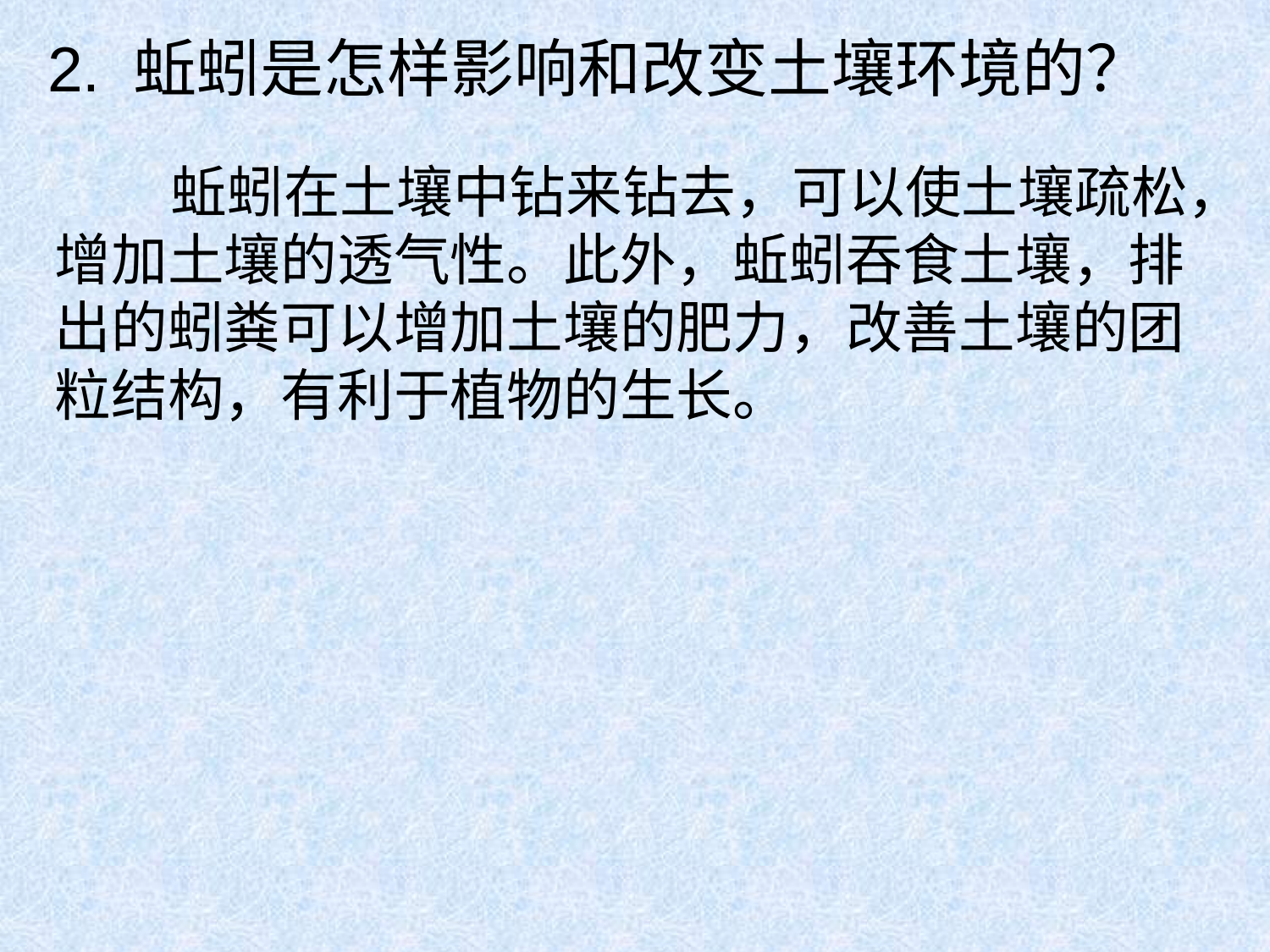

2. 蚯蚓是怎样影响和改变土壤环境的？
     蚯蚓在土壤中钻来钻去，可以使土壤疏松，增加土壤的透气性。此外，蚯蚓吞食土壤，排出的蚓粪可以增加土壤的肥力，改善土壤的团粒结构，有利于植物的生长。